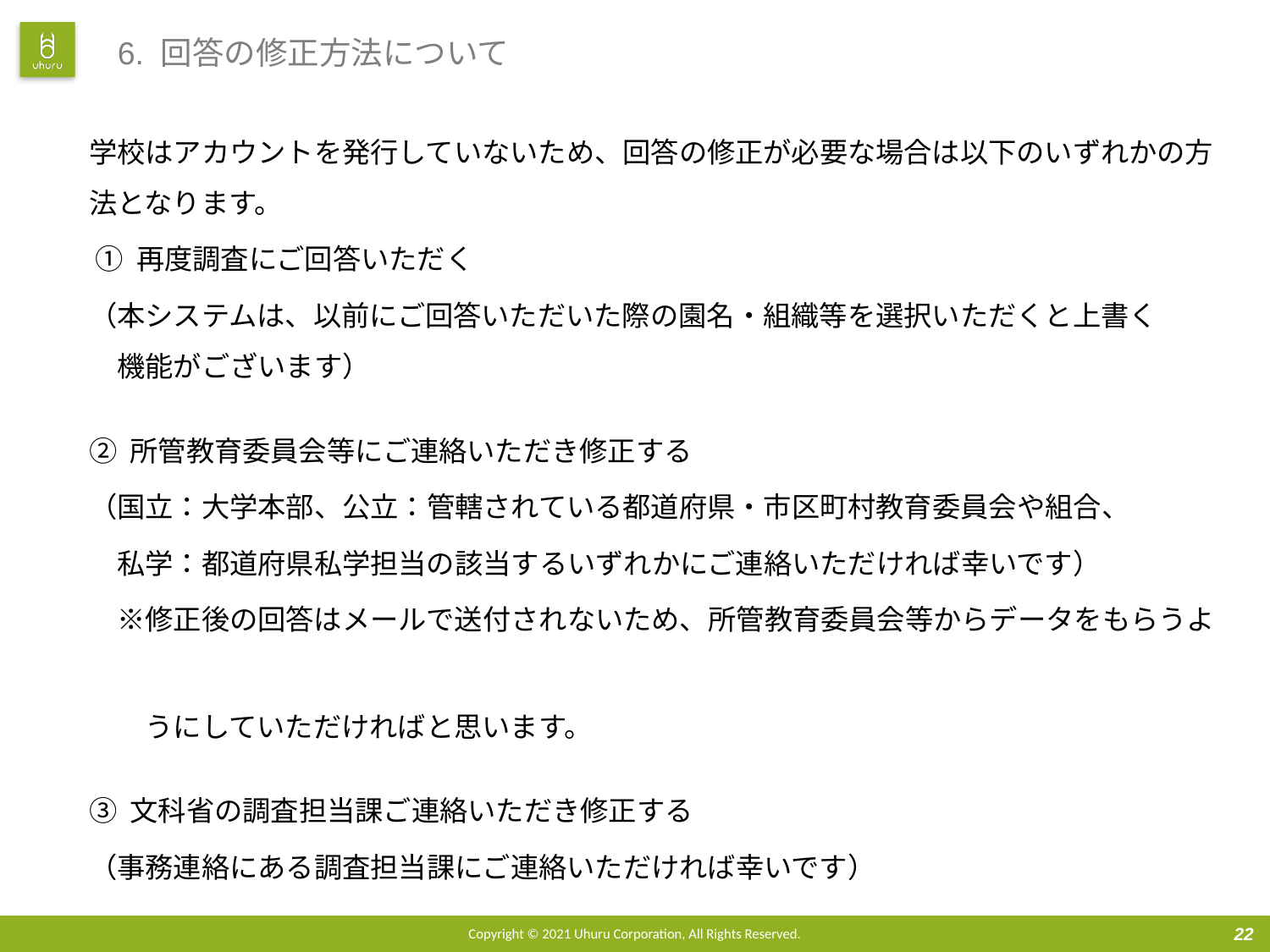

# 6. 回答の修正方法について
学校はアカウントを発行していないため、回答の修正が必要な場合は以下のいずれかの方法となります。
 ① 再度調査にご回答いただく
（本システムは、以前にご回答いただいた際の園名・組織等を選択いただくと上書く　　　機能がございます）

② 所管教育委員会等にご連絡いただき修正する
（国立：大学本部、公立：管轄されている都道府県・市区町村教育委員会や組合、
　私学：都道府県私学担当の該当するいずれかにご連絡いただければ幸いです）
　※修正後の回答はメールで送付されないため、所管教育委員会等からデータをもらうよ
　　うにしていただければと思います。

③ 文科省の調査担当課ご連絡いただき修正する
（事務連絡にある調査担当課にご連絡いただければ幸いです）
22